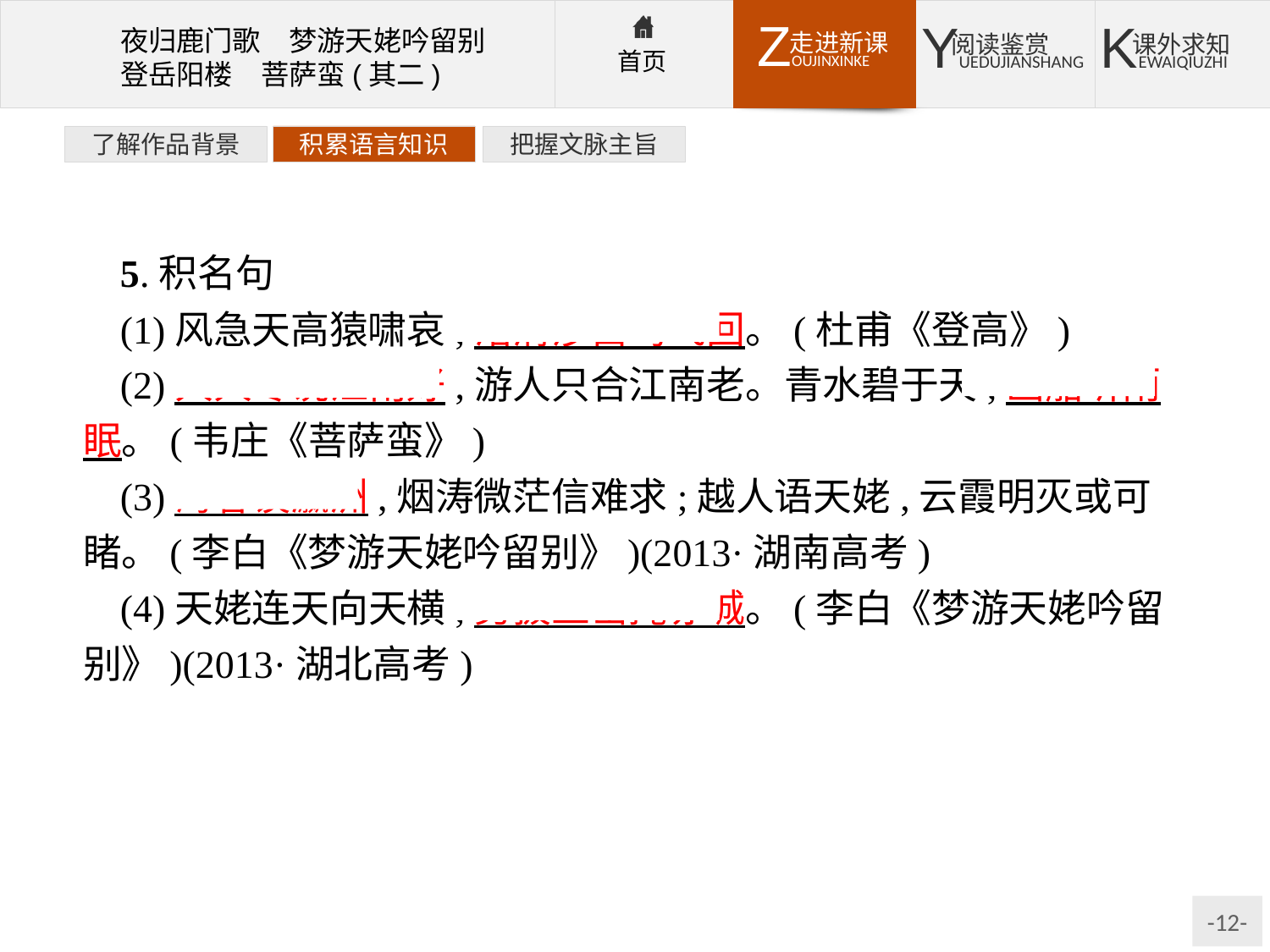

了解作品背景
积累语言知识
把握文脉主旨
5.积名句
(1)风急天高猿啸哀,渚清沙白鸟飞回。(杜甫《登高》)
(2)人人尽说江南好,游人只合江南老。青水碧于天,画船听雨眠。(韦庄《菩萨蛮》)
(3)海客谈瀛洲,烟涛微茫信难求;越人语天姥,云霞明灭或可睹。(李白《梦游天姥吟留别》)(2013·湖南高考)
(4)天姥连天向天横,势拔五岳掩赤城。(李白《梦游天姥吟留别》)(2013·湖北高考)